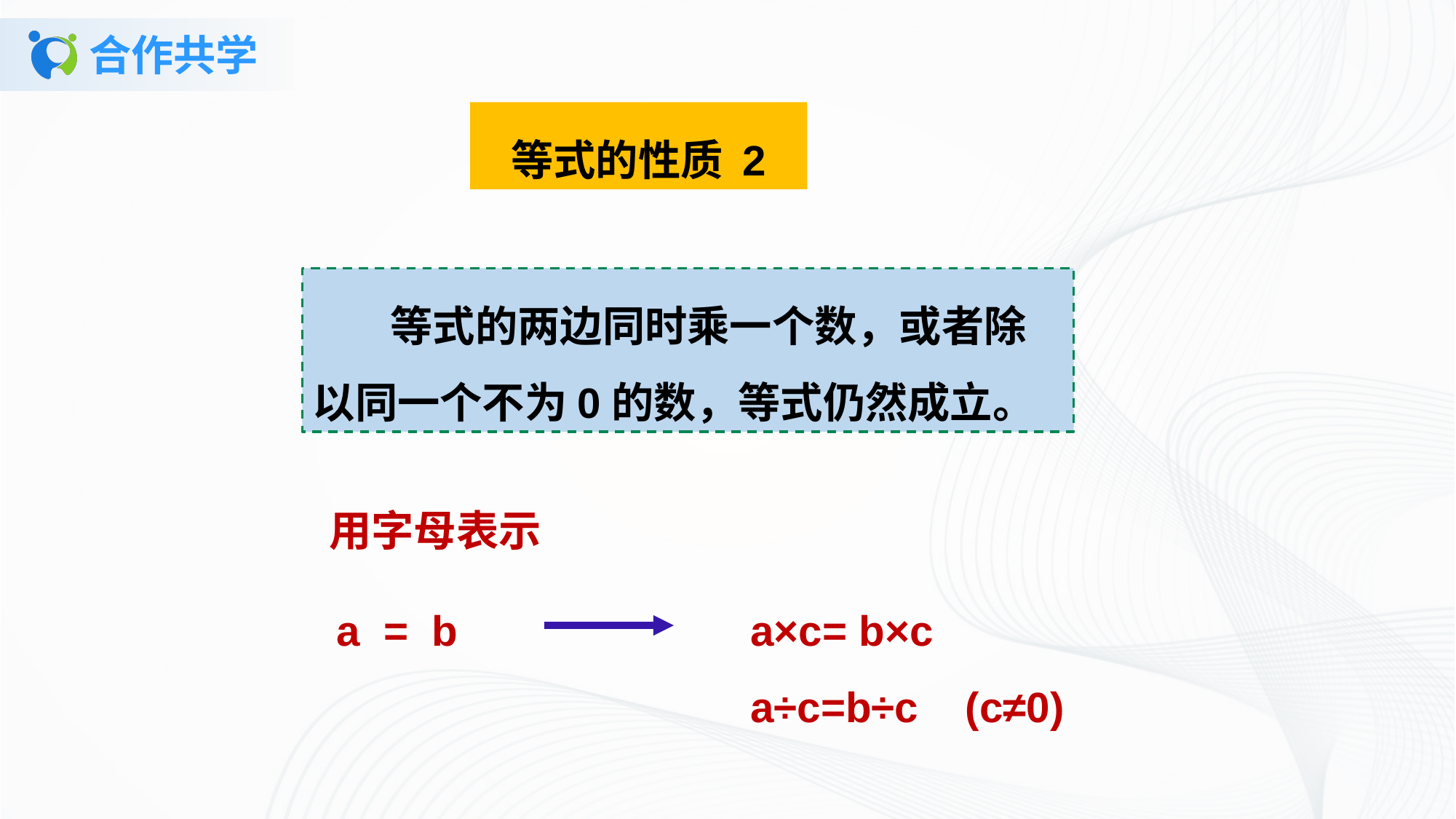

# 合作共学
等式的性质 2
       等式的两边同时乘一个数，或者除以同一个不为0的数，等式仍然成立。
用字母表示
 a×c= b×c
 a÷c=b÷c    (c≠0)
  a  =  b